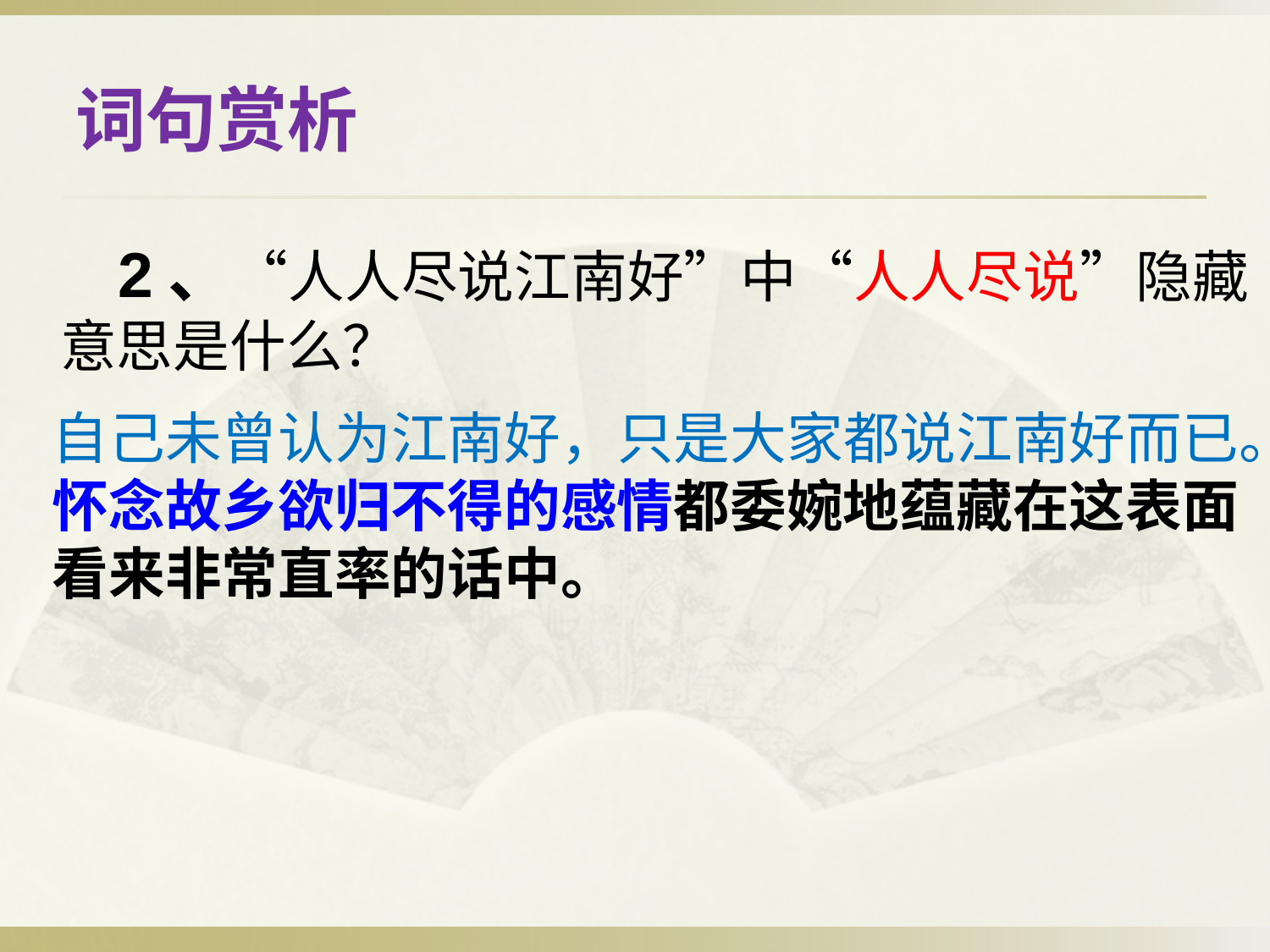

# 词句赏析
      2、“人人尽说江南好”中“人人尽说”隐藏意思是什么？
自己未曾认为江南好，只是大家都说江南好而已。怀念故乡欲归不得的感情都委婉地蕴藏在这表面看来非常直率的话中。